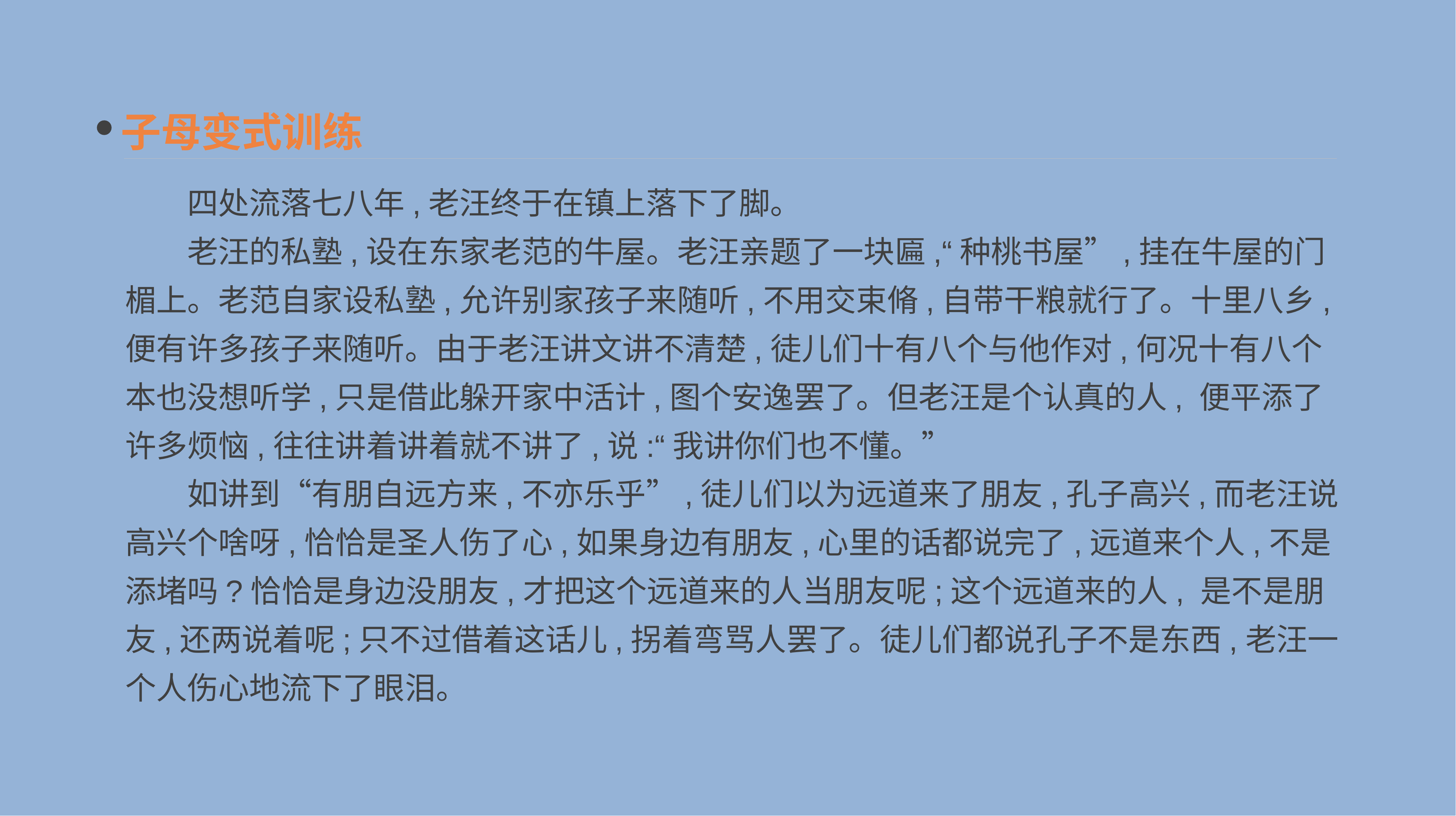

子母变式训练

　　四处流落七八年,老汪终于在镇上落下了脚。
　　老汪的私塾,设在东家老范的牛屋。老汪亲题了一块匾,“种桃书屋”,挂在牛屋的门楣上。老范自家设私塾,允许别家孩子来随听,不用交束脩,自带干粮就行了。十里八乡,便有许多孩子来随听。由于老汪讲文讲不清楚,徒儿们十有八个与他作对,何况十有八个本也没想听学,只是借此躲开家中活计,图个安逸罢了。但老汪是个认真的人, 便平添了许多烦恼,往往讲着讲着就不讲了,说:“我讲你们也不懂。”
　　如讲到“有朋自远方来,不亦乐乎”,徒儿们以为远道来了朋友,孔子高兴,而老汪说高兴个啥呀,恰恰是圣人伤了心,如果身边有朋友,心里的话都说完了,远道来个人,不是添堵吗?恰恰是身边没朋友,才把这个远道来的人当朋友呢;这个远道来的人, 是不是朋友,还两说着呢;只不过借着这话儿,拐着弯骂人罢了。徒儿们都说孔子不是东西,老汪一个人伤心地流下了眼泪。